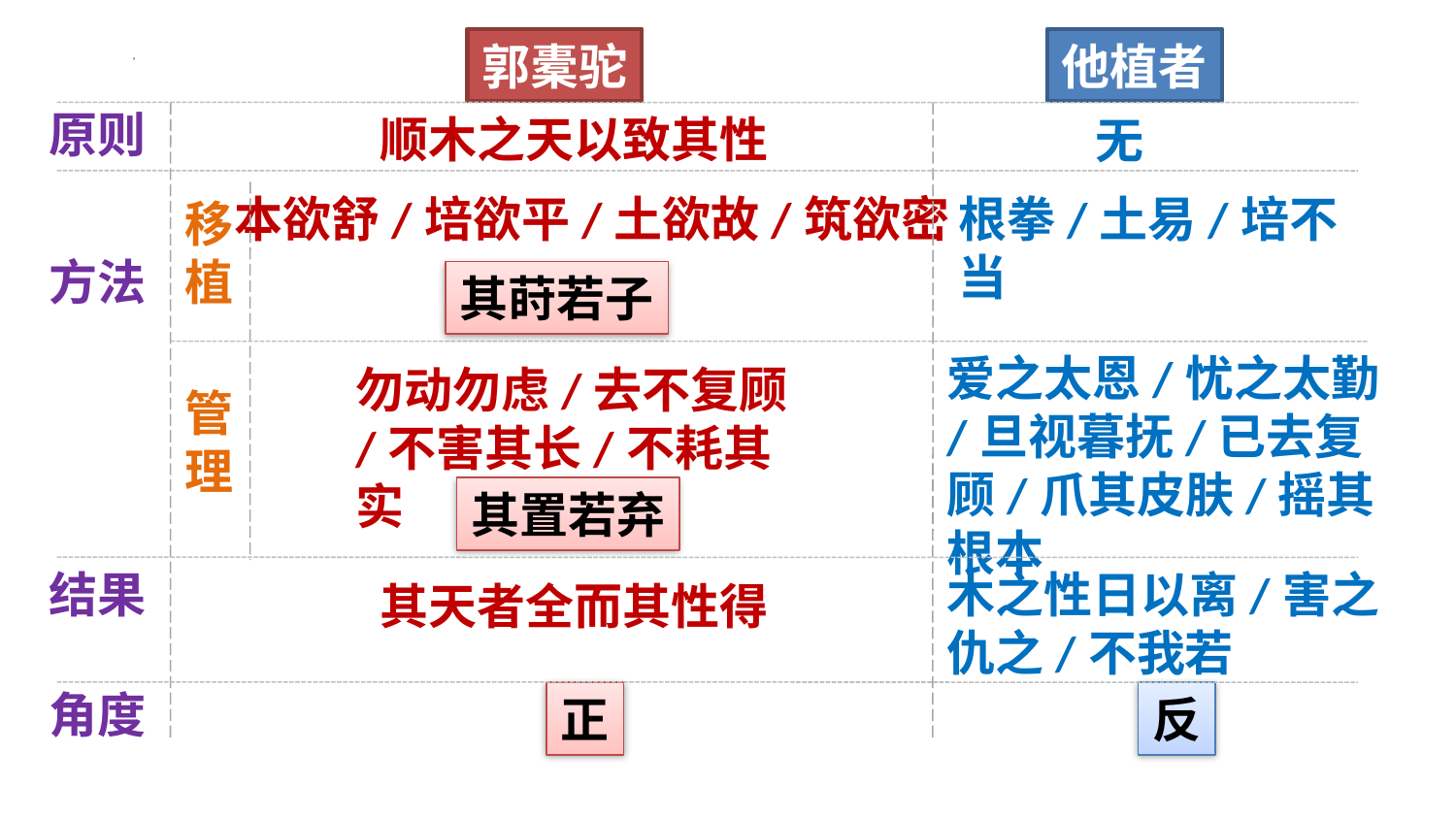

郭橐驼
他植者
原则
顺木之天以致其性
无
本欲舒/培欲平/土欲故/筑欲密
根拳/土易/培不当
移植
方法
其莳若子
爱之太恩/忧之太勤/旦视暮抚/已去复顾/爪其皮肤/摇其根本
勿动勿虑/去不复顾/不害其长/不耗其实
管理
其置若弃
结果
木之性日以离/害之仇之/不我若

其天者全而其性得
角度
正
反